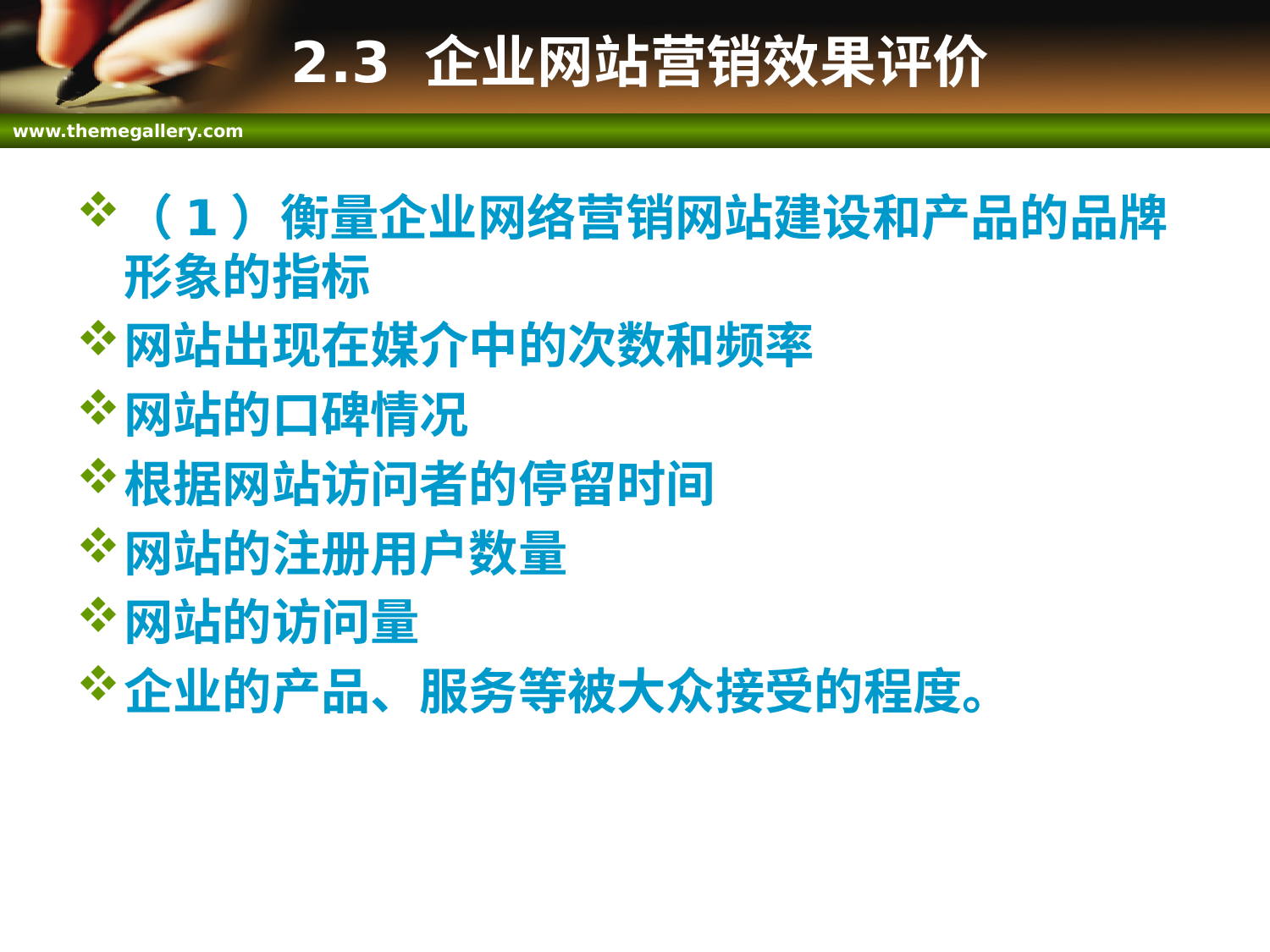

# 2.3 企业网站营销效果评价
（1）衡量企业网络营销网站建设和产品的品牌形象的指标
网站出现在媒介中的次数和频率
网站的口碑情况
根据网站访问者的停留时间
网站的注册用户数量
网站的访问量
企业的产品、服务等被大众接受的程度。